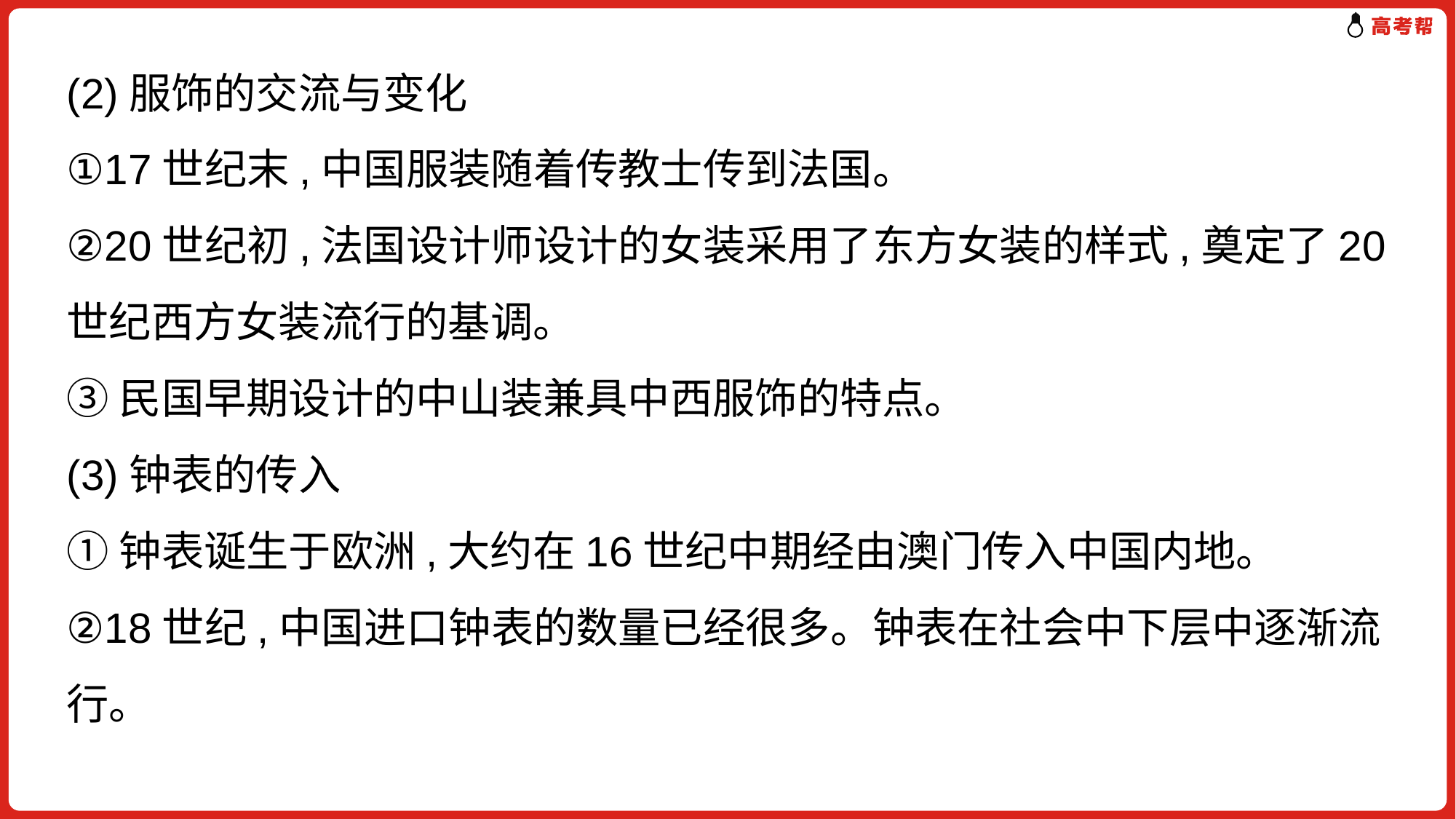

(2)服饰的交流与变化
①17世纪末,中国服装随着传教士传到法国。
②20世纪初,法国设计师设计的女装采用了东方女装的样式,奠定了20世纪西方女装流行的基调。
③民国早期设计的中山装兼具中西服饰的特点。
(3)钟表的传入
①钟表诞生于欧洲,大约在16世纪中期经由澳门传入中国内地。
②18世纪,中国进口钟表的数量已经很多。钟表在社会中下层中逐渐流行。